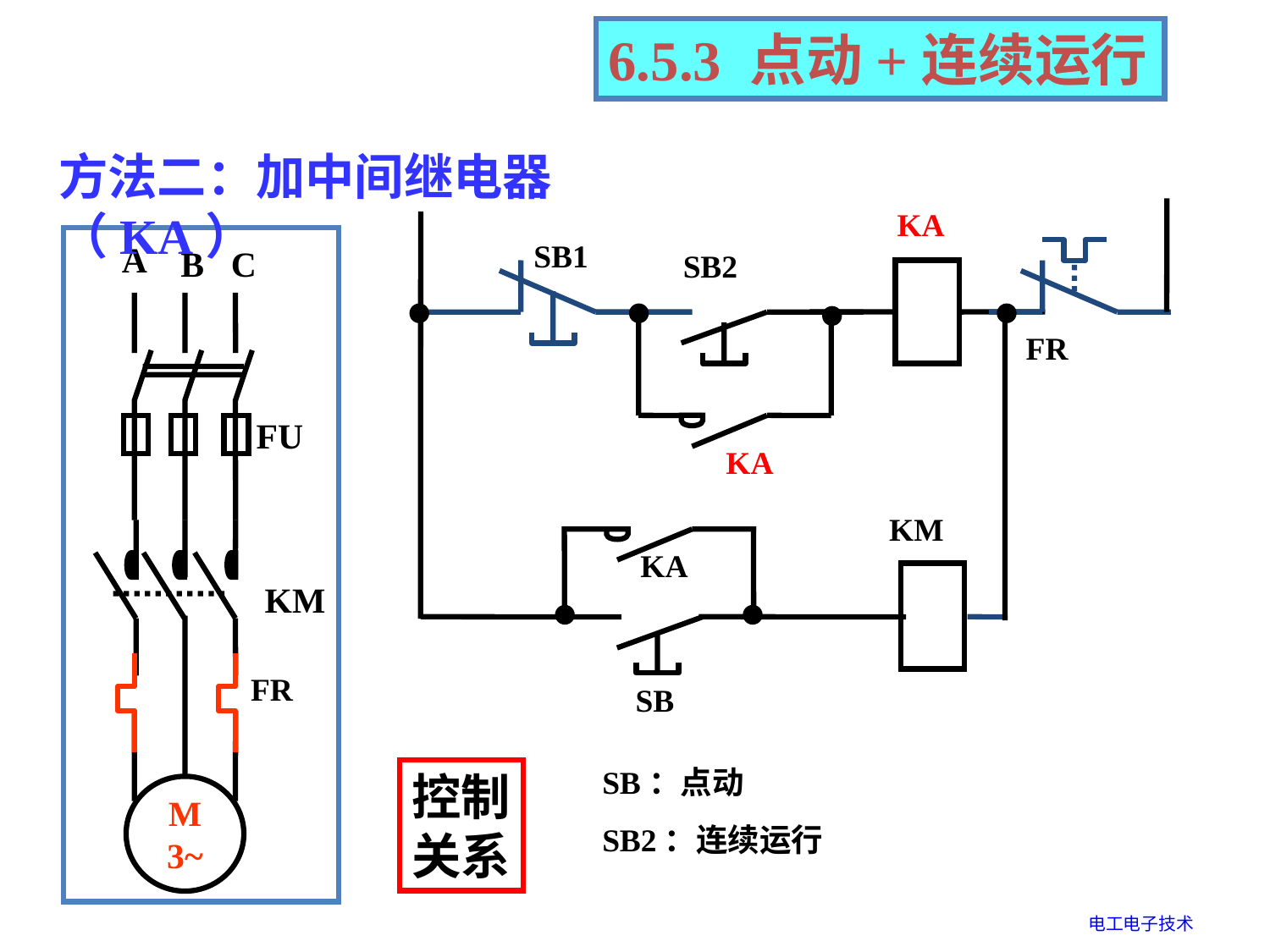

6.5.3 点动+连续运行
方法二：加中间继电器（KA）
KA

SB1
A
B
C

FU

KM

M
3~
SB2

FR

KA
KM

KA

FR
SB
SB：点动
SB2：连续运行
控制
关系
电工电子技术